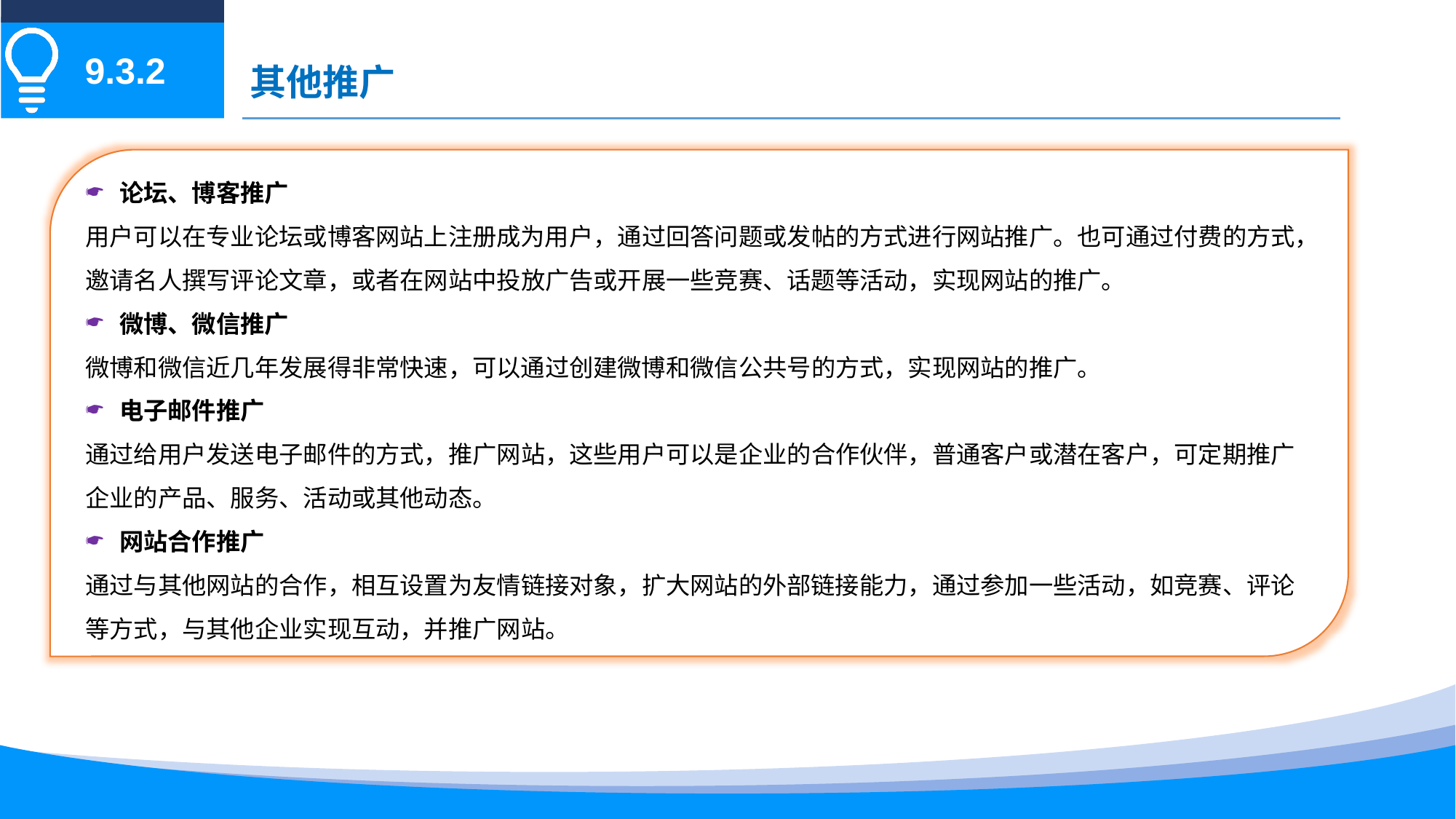

9.3.2
其他推广
论坛、博客推广
用户可以在专业论坛或博客网站上注册成为用户，通过回答问题或发帖的方式进行网站推广。也可通过付费的方式，邀请名人撰写评论文章，或者在网站中投放广告或开展一些竞赛、话题等活动，实现网站的推广。
微博、微信推广
微博和微信近几年发展得非常快速，可以通过创建微博和微信公共号的方式，实现网站的推广。
电子邮件推广
通过给用户发送电子邮件的方式，推广网站，这些用户可以是企业的合作伙伴，普通客户或潜在客户，可定期推广企业的产品、服务、活动或其他动态。
网站合作推广
通过与其他网站的合作，相互设置为友情链接对象，扩大网站的外部链接能力，通过参加一些活动，如竞赛、评论等方式，与其他企业实现互动，并推广网站。